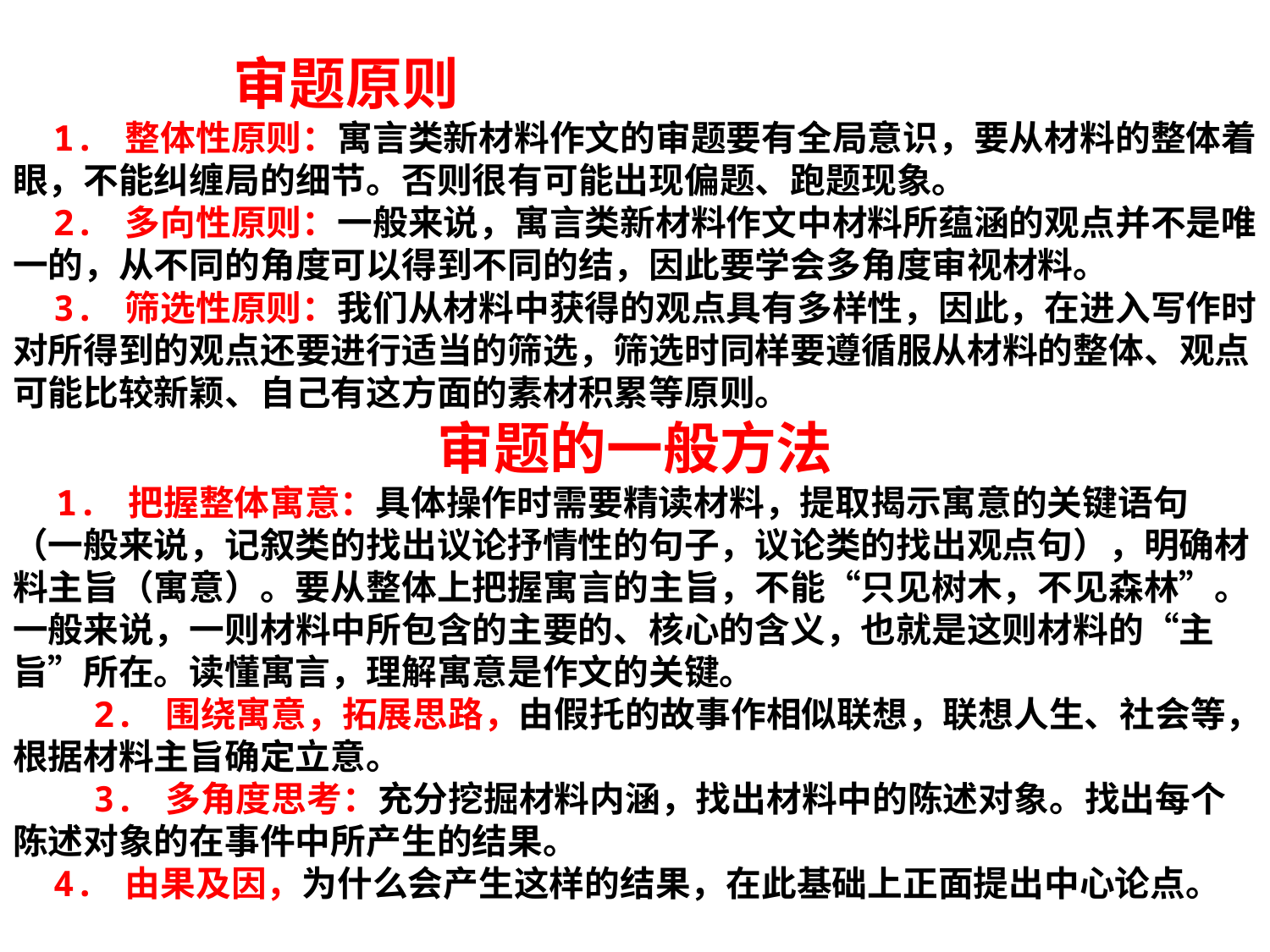

# 审题原则 1. 整体性原则：寓言类新材料作文的审题要有全局意识，要从材料的整体着眼，不能纠缠局的细节。否则很有可能出现偏题、跑题现象。 2. 多向性原则：一般来说，寓言类新材料作文中材料所蕴涵的观点并不是唯一的，从不同的角度可以得到不同的结，因此要学会多角度审视材料。 3. 筛选性原则：我们从材料中获得的观点具有多样性，因此，在进入写作时对所得到的观点还要进行适当的筛选，筛选时同样要遵循服从材料的整体、观点可能比较新颖、自己有这方面的素材积累等原则。 审题的一般方法 1. 把握整体寓意：具体操作时需要精读材料，提取揭示寓意的关键语句（一般来说，记叙类的找出议论抒情性的句子，议论类的找出观点句），明确材料主旨（寓意）。要从整体上把握寓言的主旨，不能“只见树木，不见森林”。一般来说，一则材料中所包含的主要的、核心的含义，也就是这则材料的“主旨”所在。读懂寓言，理解寓意是作文的关键。 2. 围绕寓意，拓展思路，由假托的故事作相似联想，联想人生、社会等，根据材料主旨确定立意。 3. 多角度思考：充分挖掘材料内涵，找出材料中的陈述对象。找出每个陈述对象的在事件中所产生的结果。 4. 由果及因，为什么会产生这样的结果，在此基础上正面提出中心论点。